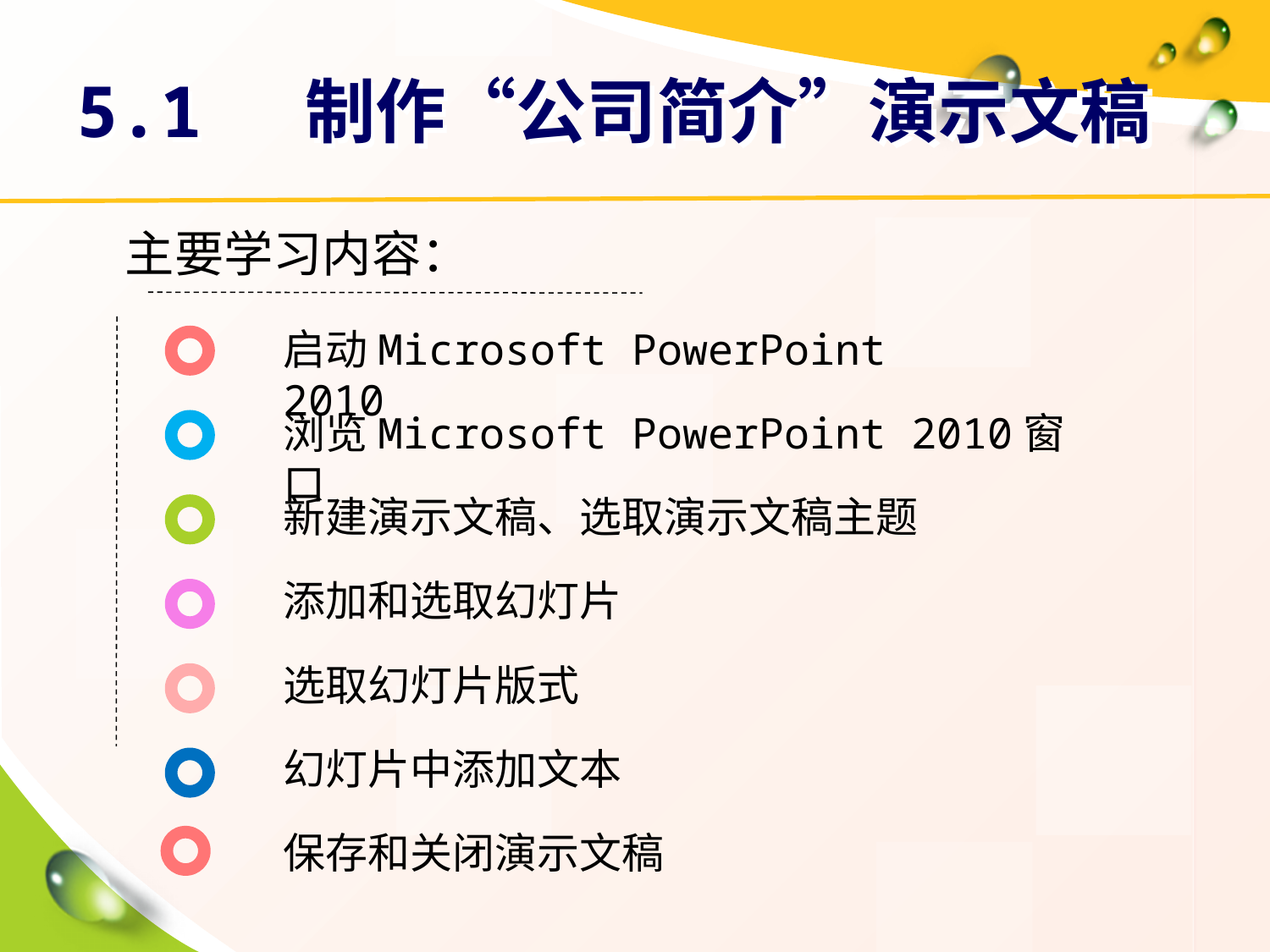

# 5.1  制作“公司简介”演示文稿

主要学习内容：

启动Microsoft PowerPoint 2010

浏览Microsoft PowerPoint 2010窗口

新建演示文稿、选取演示文稿主题

添加和选取幻灯片

选取幻灯片版式

幻灯片中添加文本

保存和关闭演示文稿